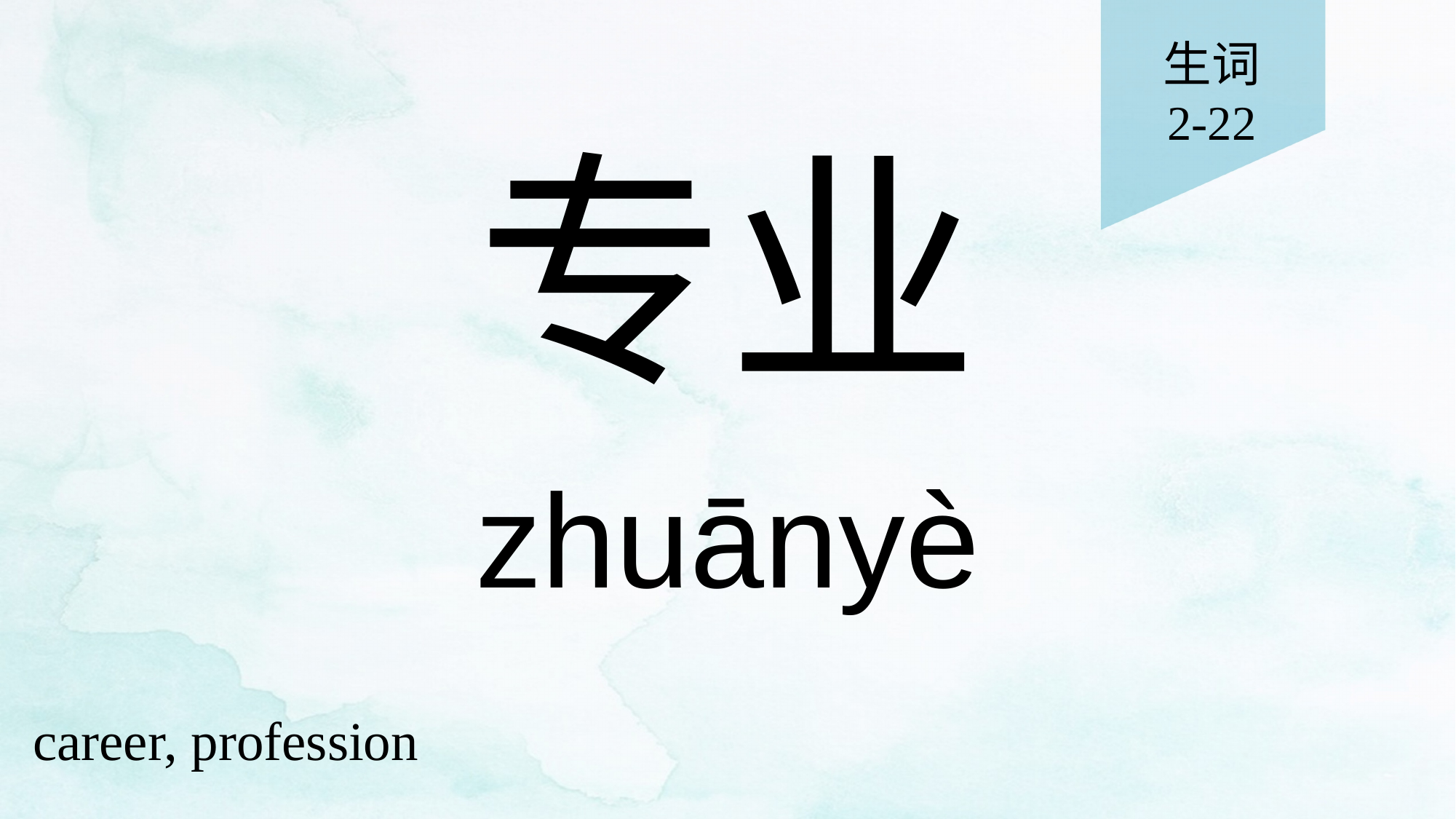

生词
2-22
# 专业
zhuānyè
career, profession